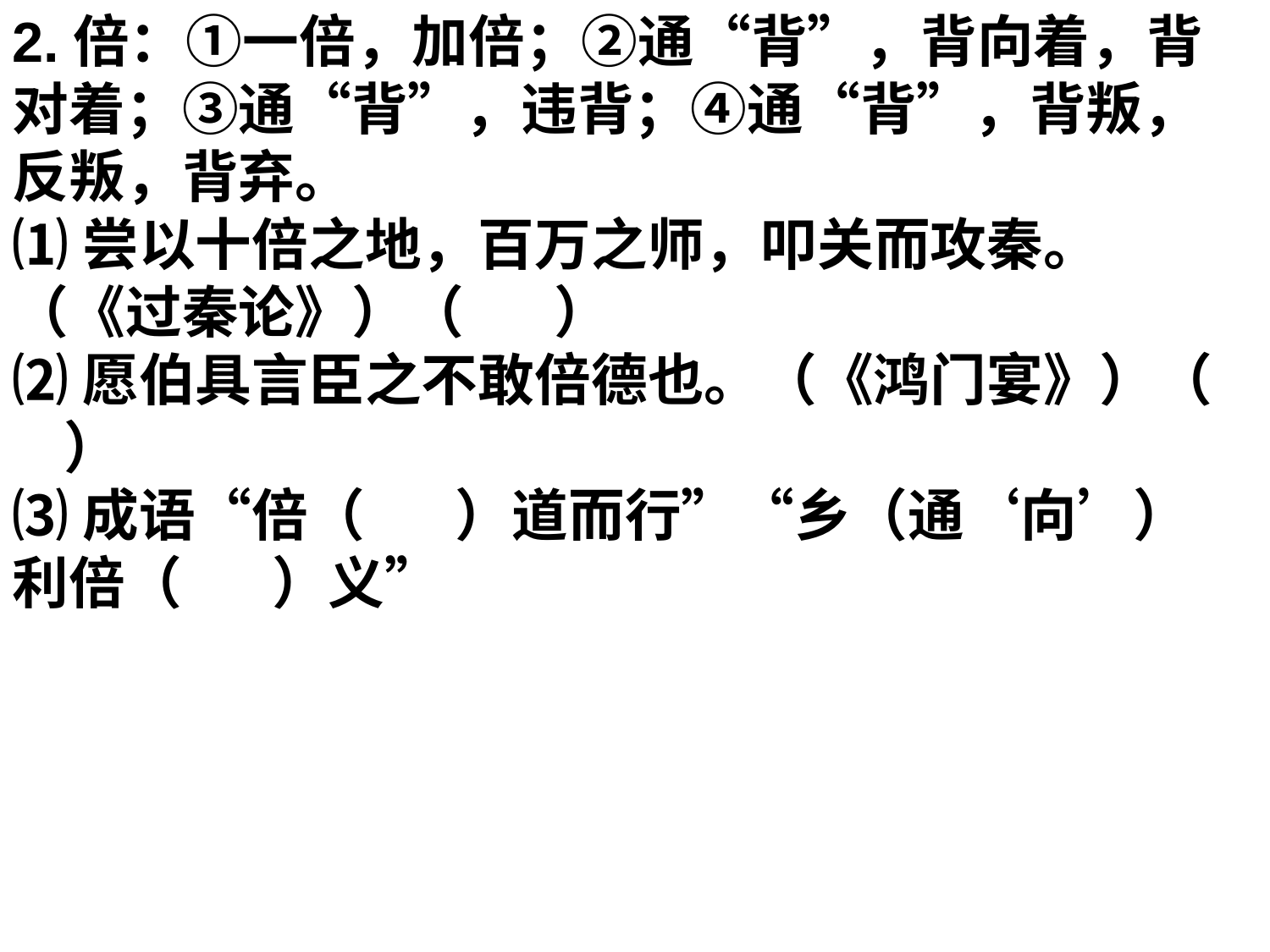

2.倍：①一倍，加倍；②通“背”，背向着，背对着；③通“背”，违背；④通“背”，背叛，反叛，背弃。
⑴尝以十倍之地，百万之师，叩关而攻秦。（《过秦论》）（       ）
⑵愿伯具言臣之不敢倍德也。（《鸿门宴》）（       ）
⑶成语“倍（       ）道而行”“乡（通‘向’）利倍（       ）义”